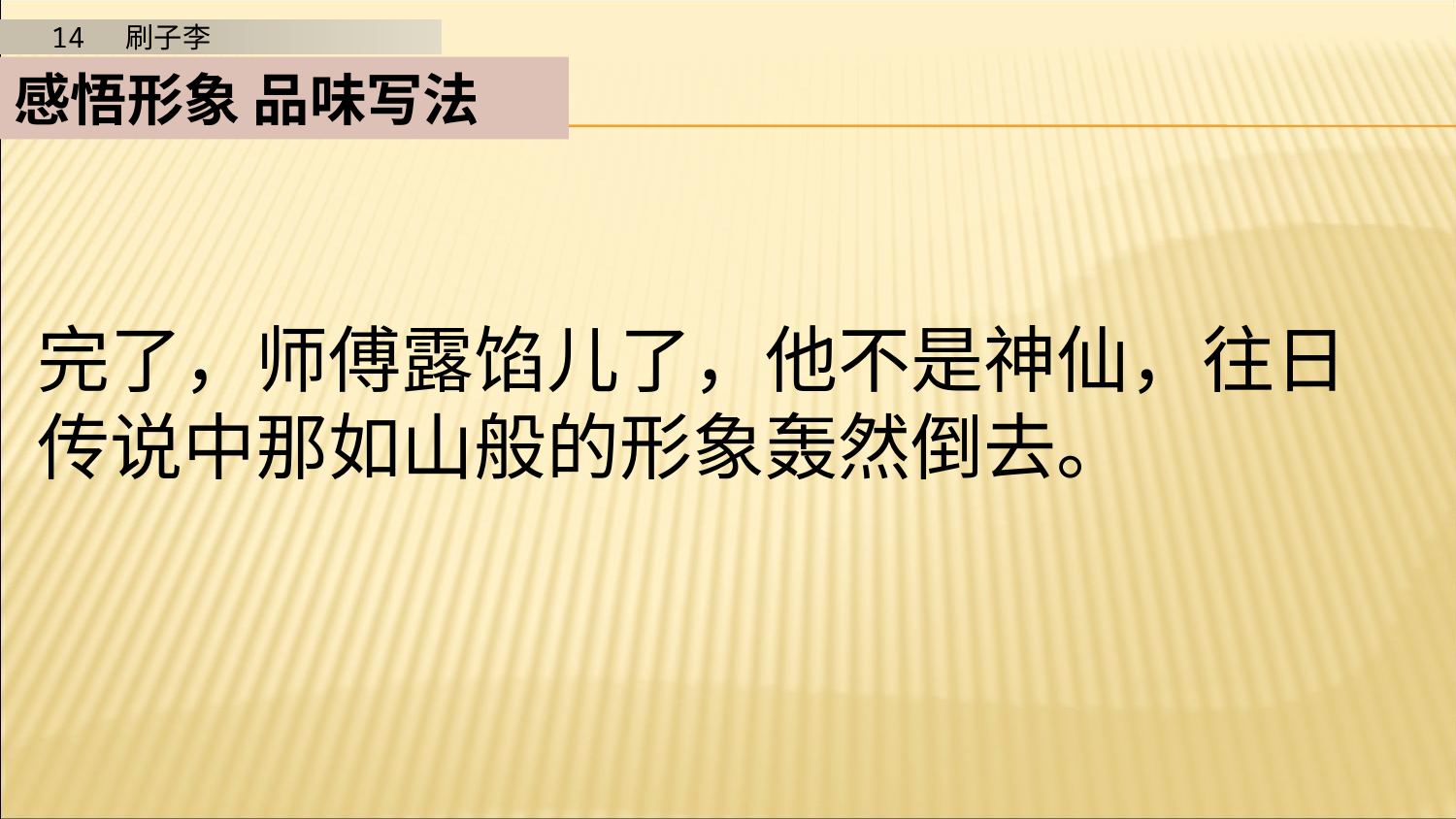

感悟形象 品味写法
完了，师傅露馅儿了，他不是神仙，往日传说中那如山般的形象轰然倒去。